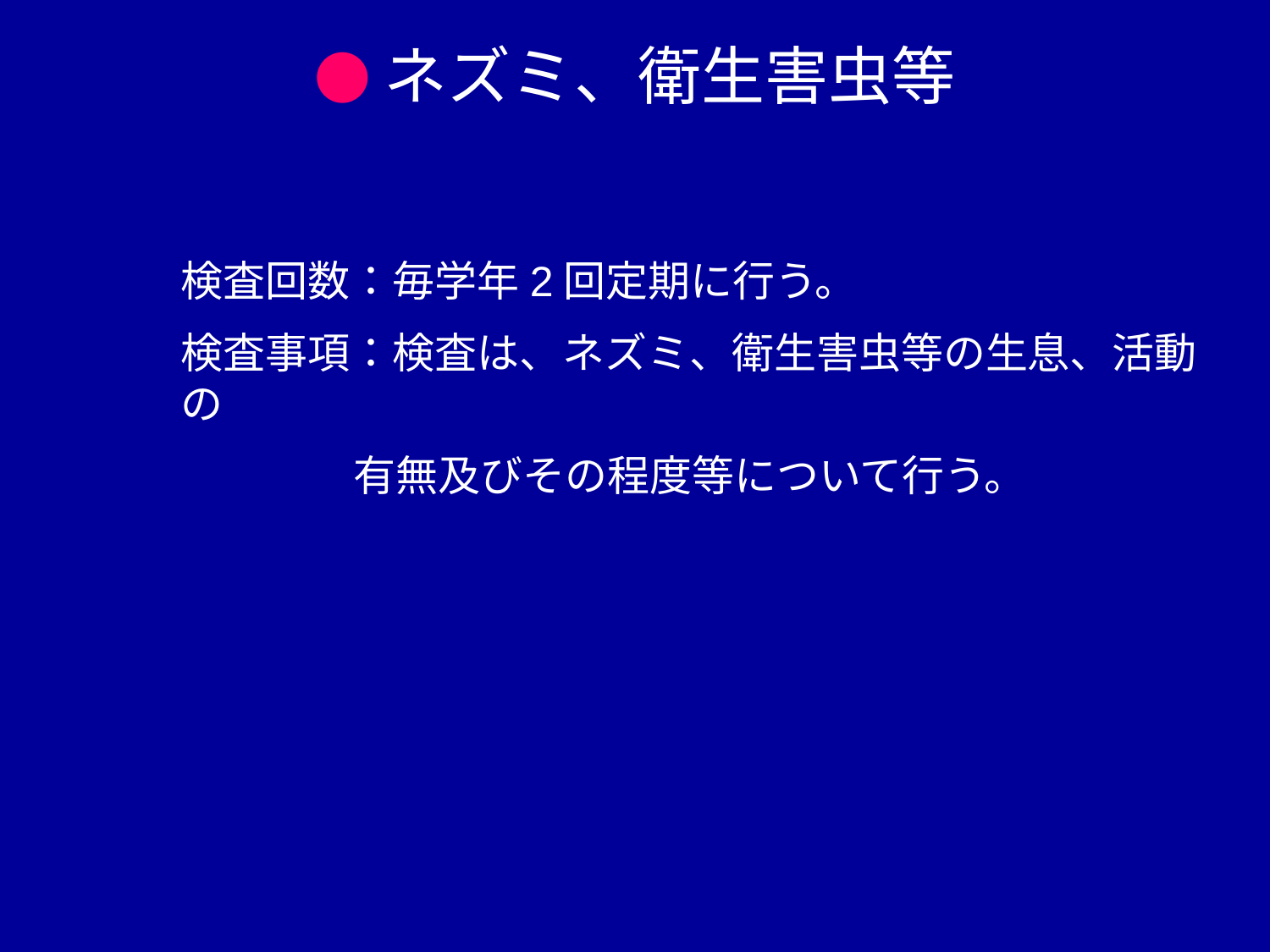

●ネズミ、衛生害虫等
検査回数：毎学年2回定期に行う。
検査事項：検査は、ネズミ、衛生害虫等の生息、活動の
                 有無及びその程度等について行う。